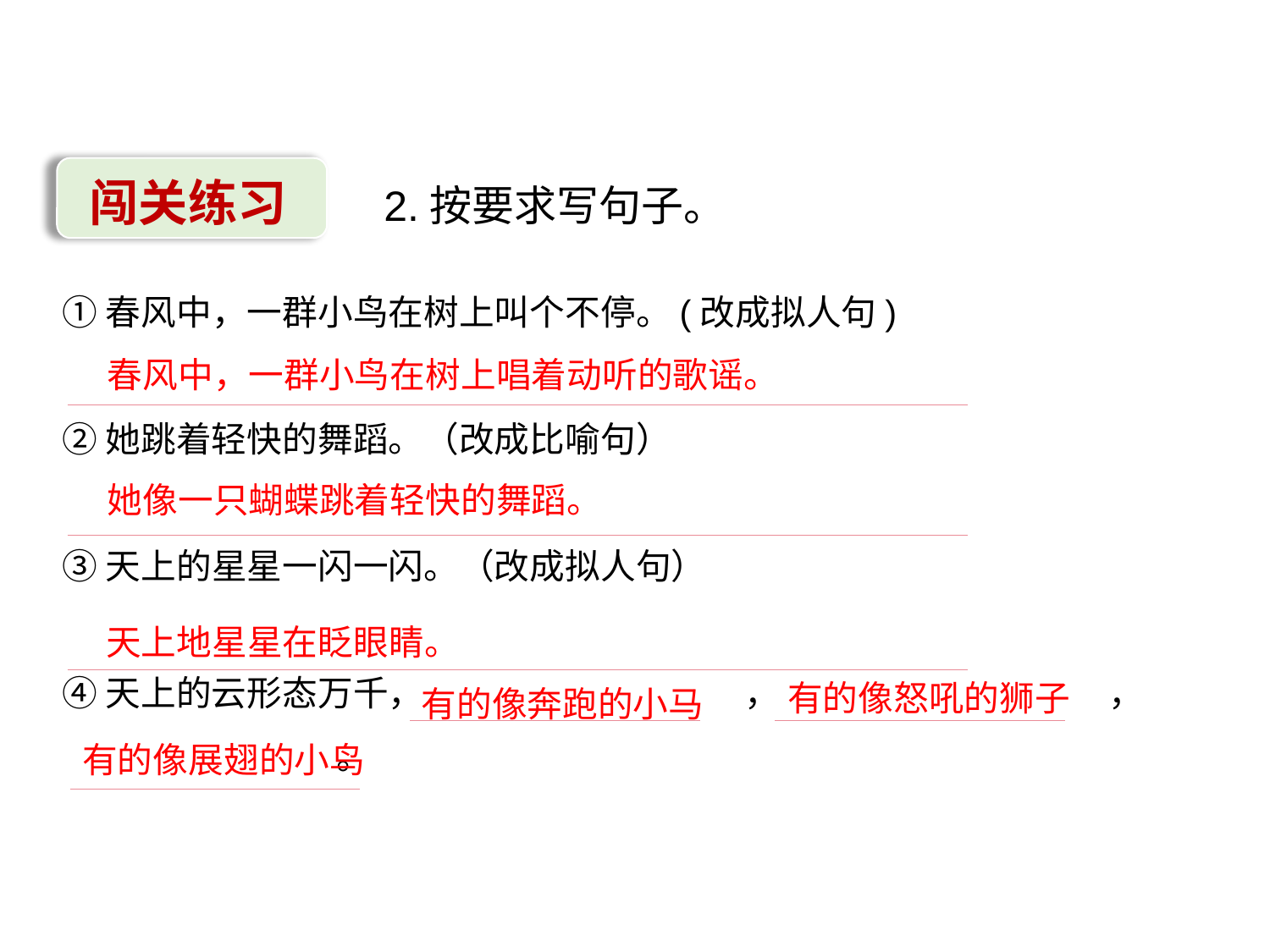

闯关练习
2.按要求写句子。
①春风中，一群小鸟在树上叫个不停。(改成拟人句)

②她跳着轻快的舞蹈。（改成比喻句）

③天上的星星一闪一闪。（改成拟人句）

④天上的云形态万千，                                         ，                                          ，
                                  。
春风中，一群小鸟在树上唱着动听的歌谣。
她像一只蝴蝶跳着轻快的舞蹈。
天上地星星在眨眼睛。
有的像怒吼的狮子
有的像奔跑的小马
有的像展翅的小鸟